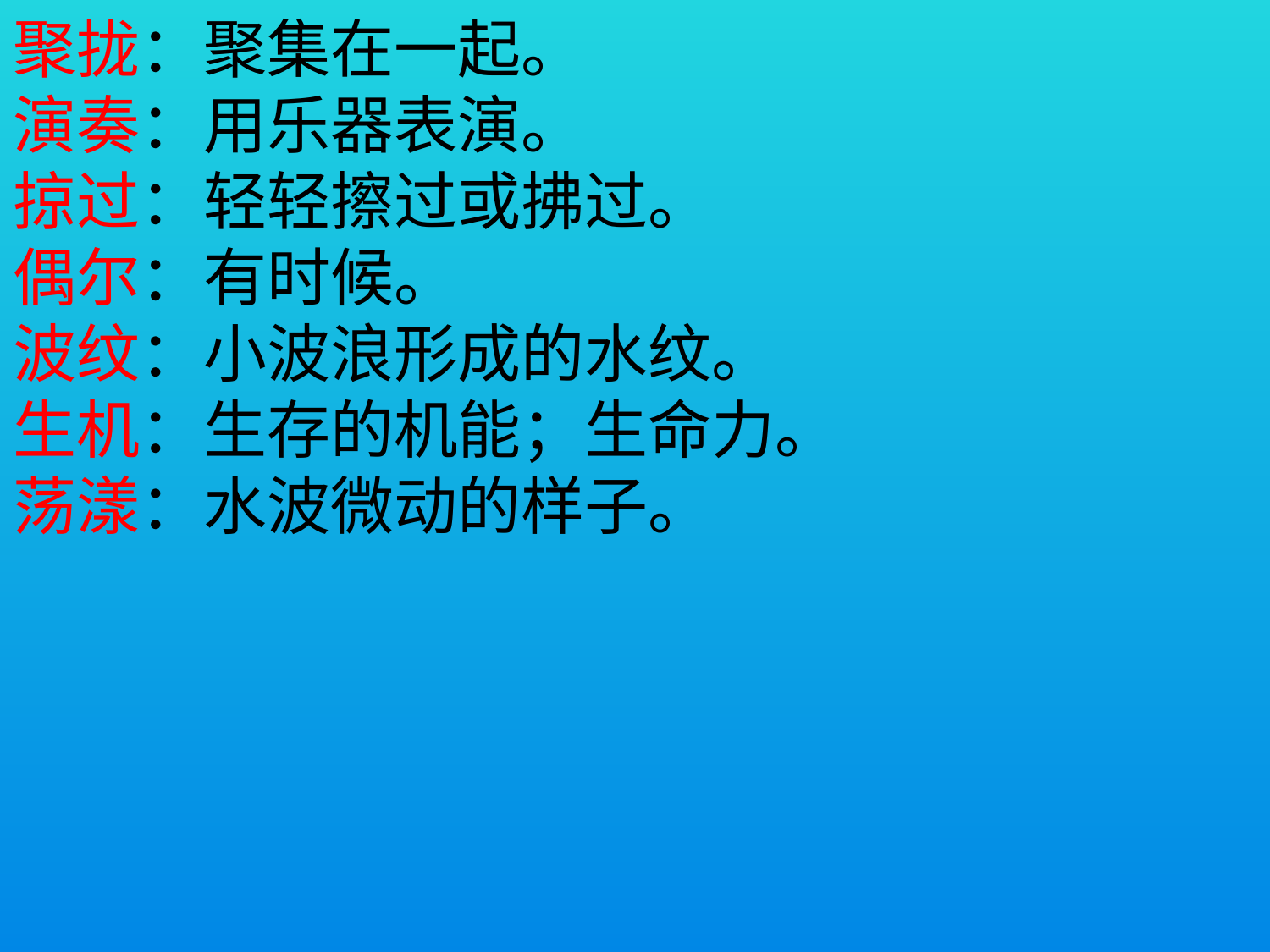

聚拢：聚集在一起。
演奏：用乐器表演。
掠过：轻轻擦过或拂过。
偶尔：有时候。
波纹：小波浪形成的水纹。
生机：生存的机能；生命力。
荡漾：水波微动的样子。